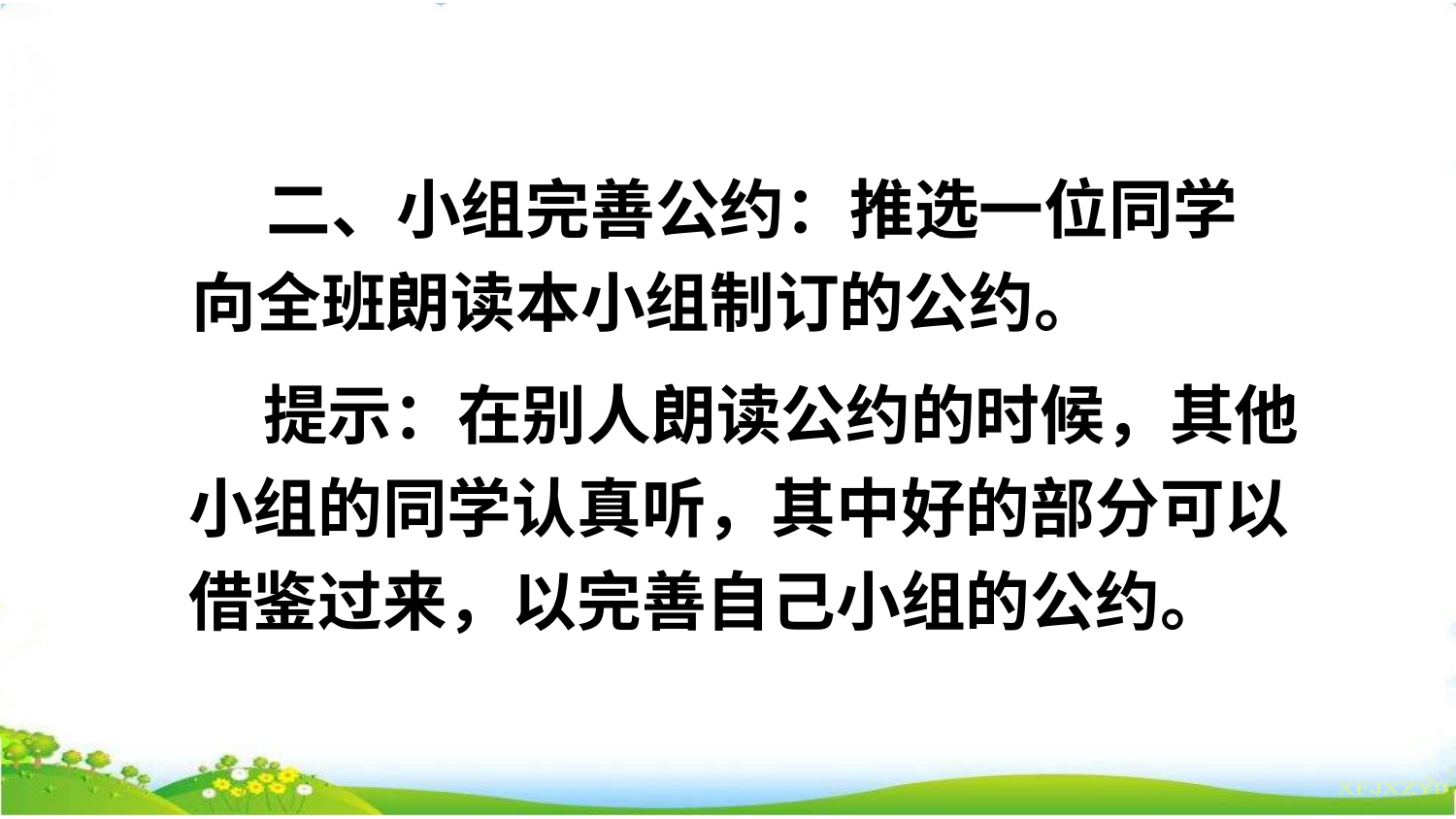

二、小组完善公约：推选一位同学向全班朗读本小组制订的公约。
    提示：在别人朗读公约的时候，其他小组的同学认真听，其中好的部分可以借鉴过来，以完善自己小组的公约。